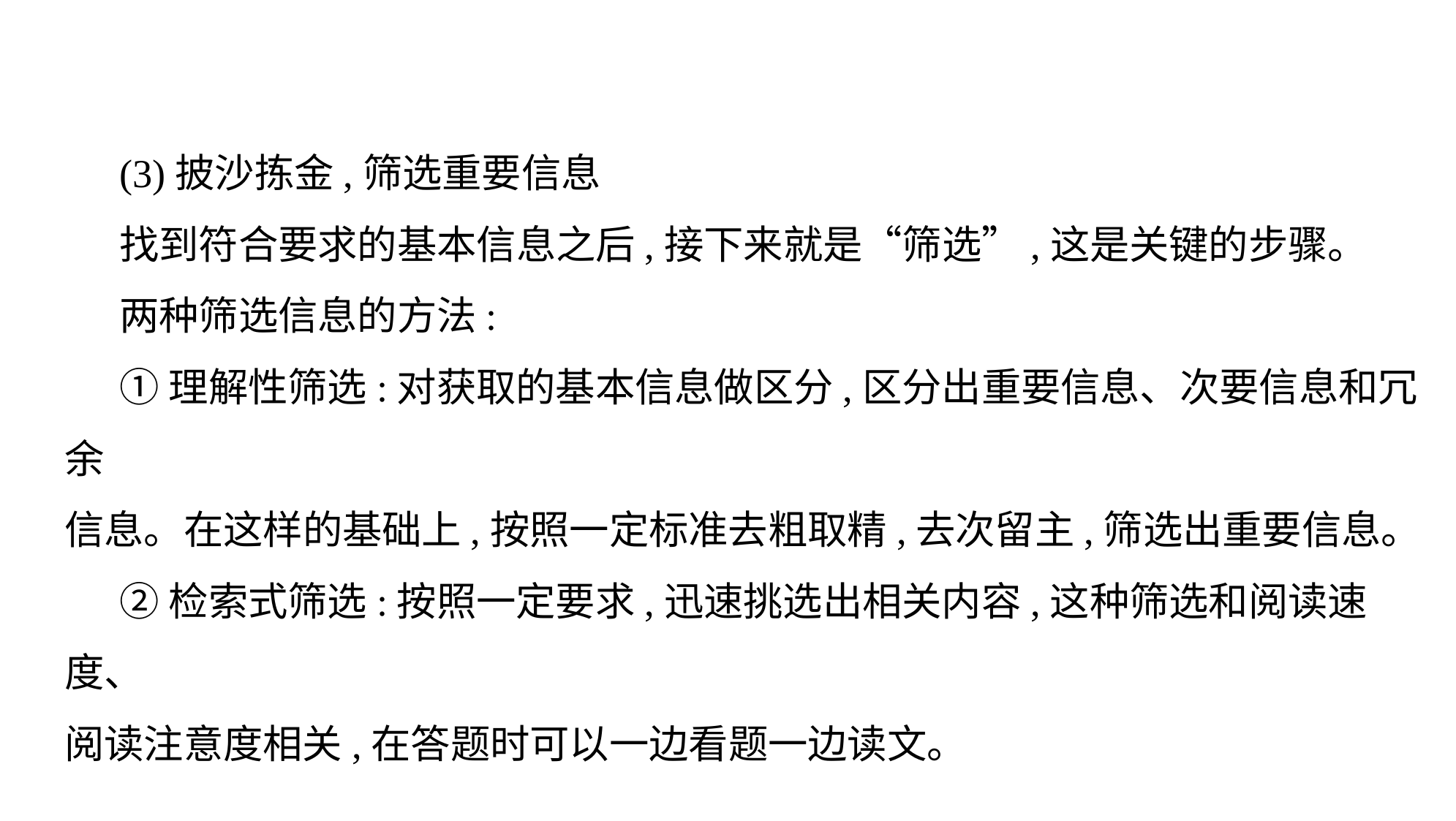

(3)披沙拣金,筛选重要信息
找到符合要求的基本信息之后,接下来就是“筛选”,这是关键的步骤。
两种筛选信息的方法:
①理解性筛选:对获取的基本信息做区分,区分出重要信息、次要信息和冗余
信息。在这样的基础上,按照一定标准去粗取精,去次留主,筛选出重要信息。
②检索式筛选:按照一定要求,迅速挑选出相关内容,这种筛选和阅读速度、
阅读注意度相关,在答题时可以一边看题一边读文。